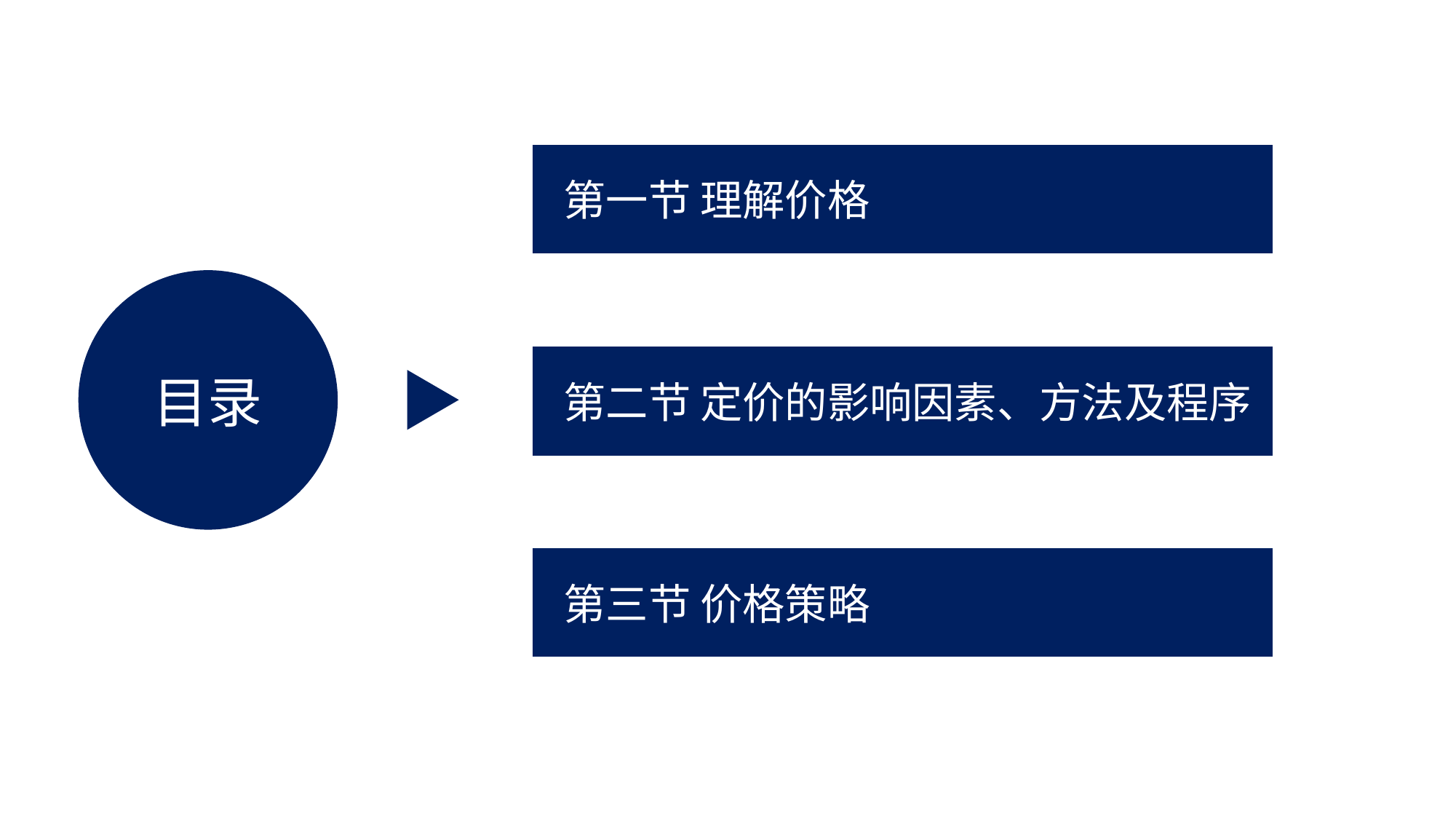

第一节 理解价格

目录
 第二节 定价的影响因素、方法及程序

 第三节 价格策略